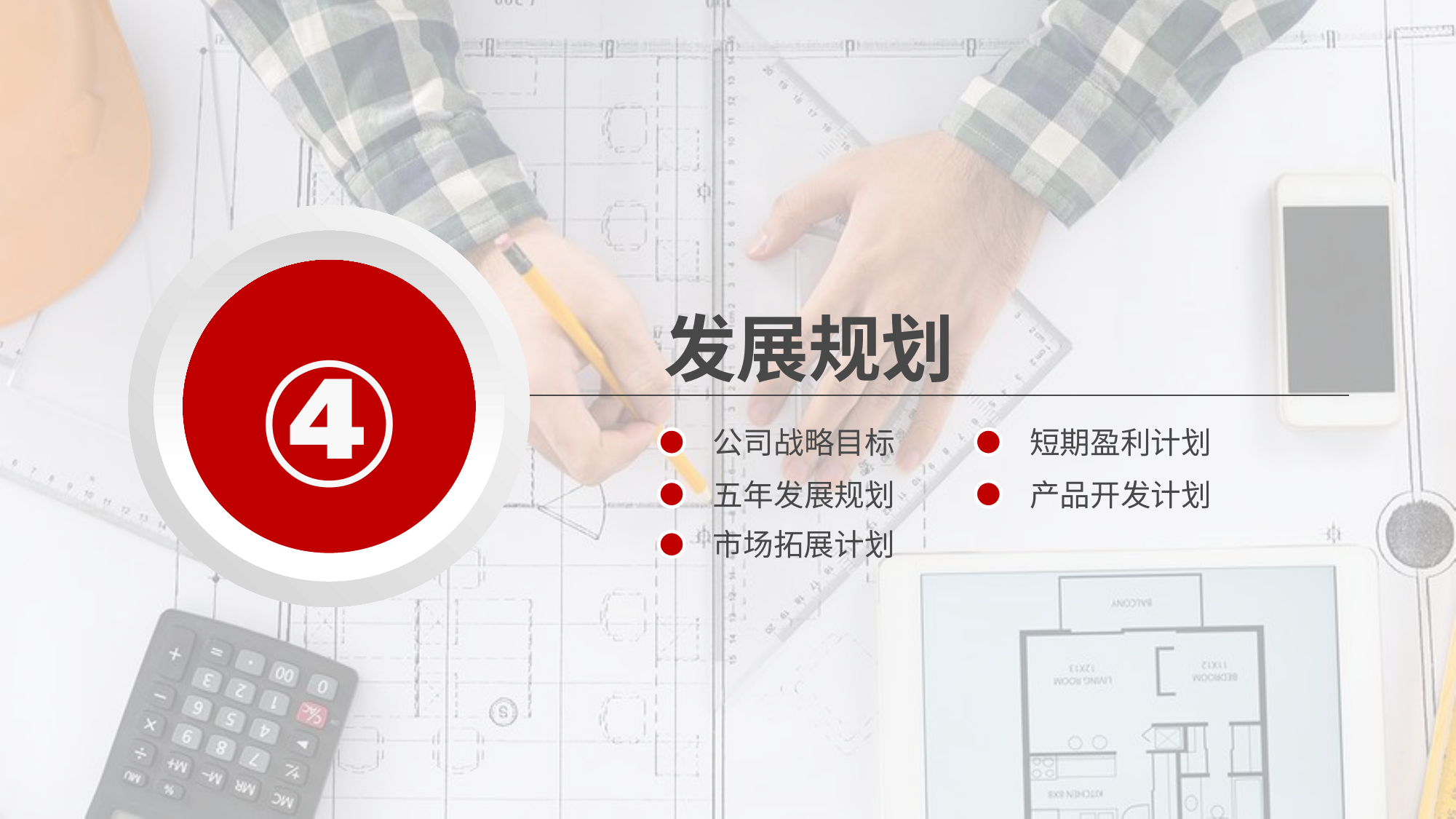

④

发展规划
公司战略目标
短期盈利计划

五年发展规划
产品开发计划

市场拓展计划